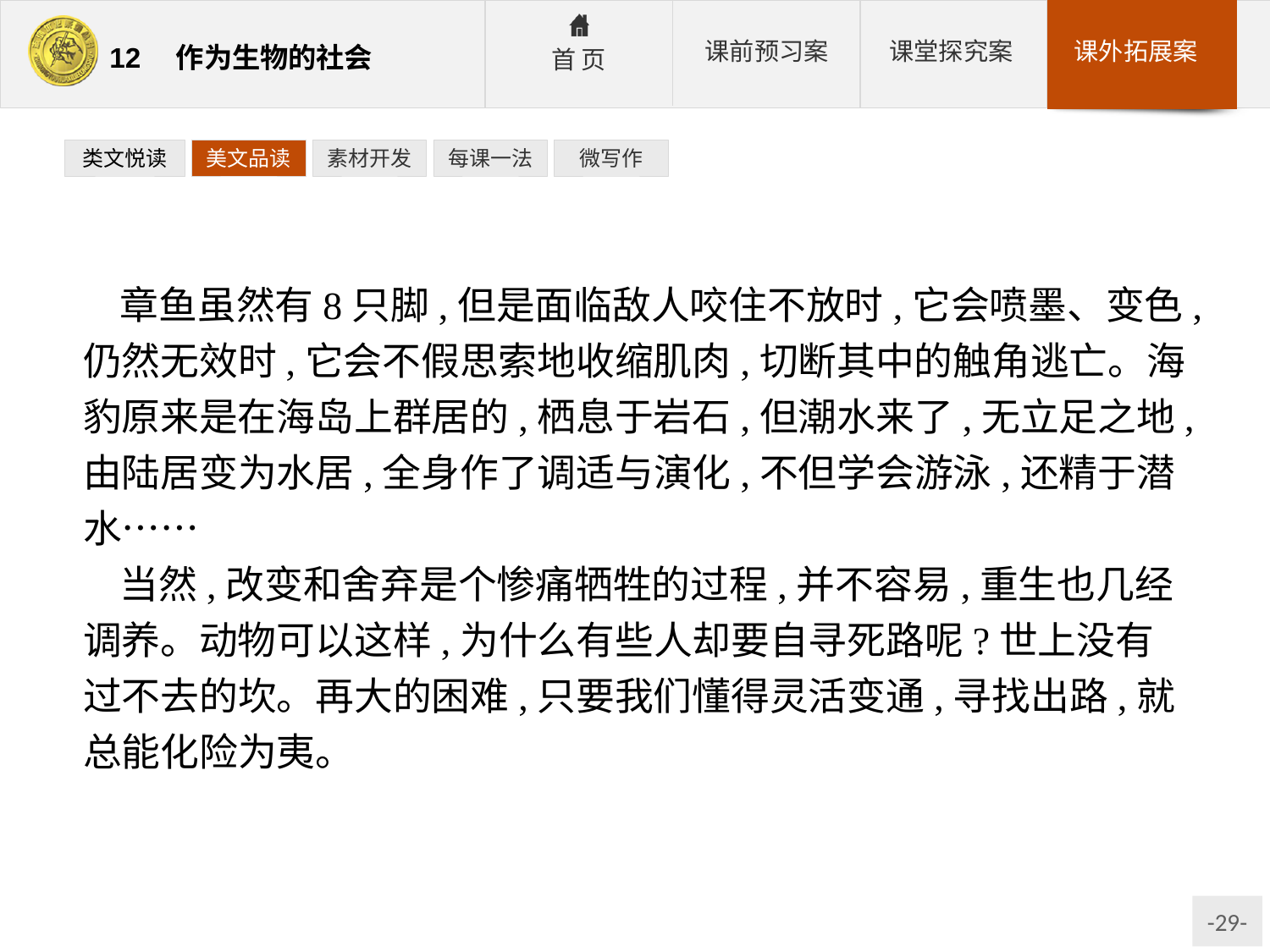

类文悦读
美文品读
素材开发
每课一法
微写作
章鱼虽然有8只脚,但是面临敌人咬住不放时,它会喷墨、变色,仍然无效时,它会不假思索地收缩肌肉,切断其中的触角逃亡。海豹原来是在海岛上群居的,栖息于岩石,但潮水来了,无立足之地,由陆居变为水居,全身作了调适与演化,不但学会游泳,还精于潜水……
当然,改变和舍弃是个惨痛牺牲的过程,并不容易,重生也几经调养。动物可以这样,为什么有些人却要自寻死路呢?世上没有过不去的坎。再大的困难,只要我们懂得灵活变通,寻找出路,就总能化险为夷。